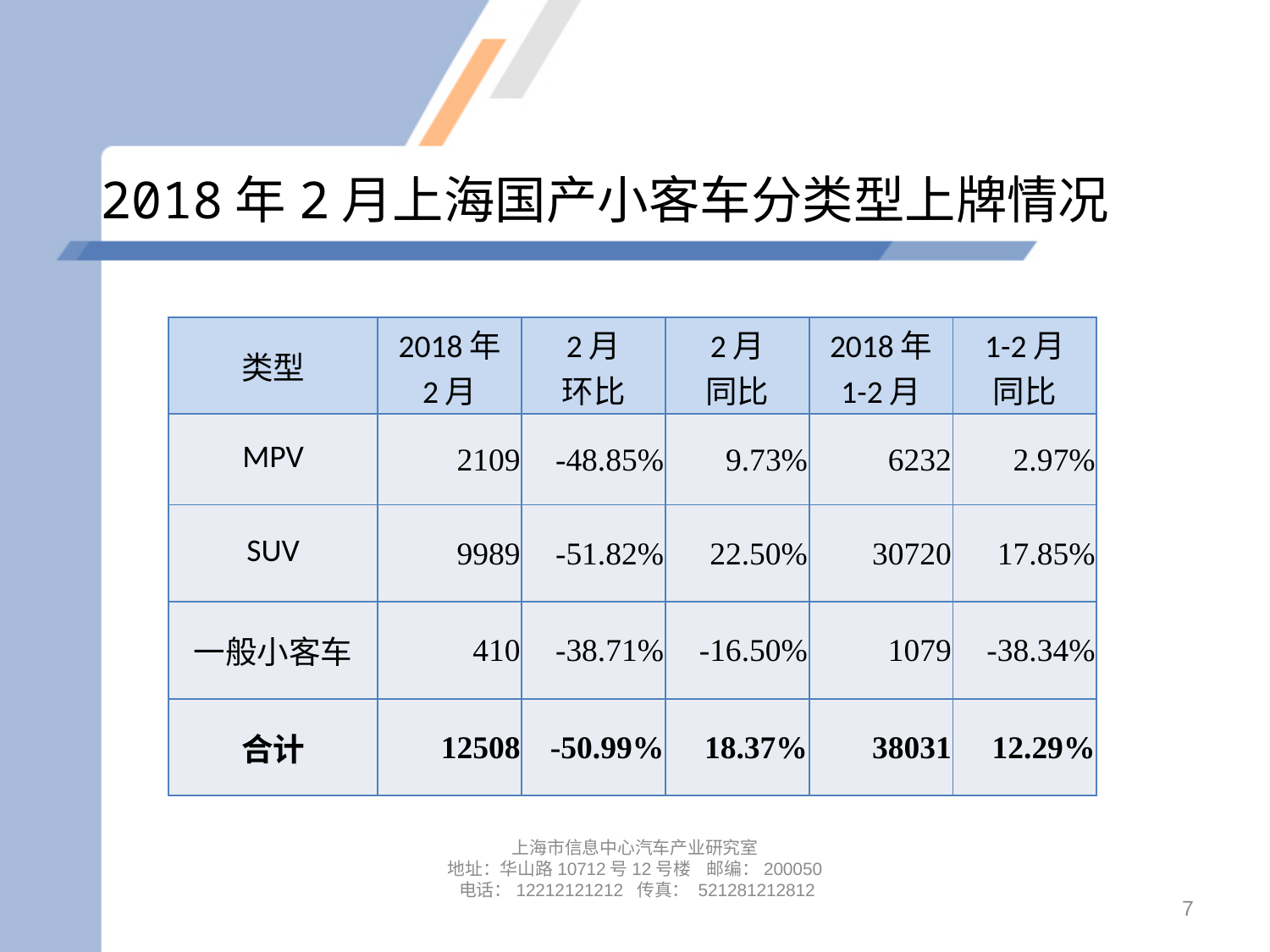

# 2018年2月上海国产小客车分类型上牌情况
| 类型 | 2018年 2月 | 2月 环比 | 2月 同比 | 2018年 1-2月 | 1-2月 同比 |
| --- | --- | --- | --- | --- | --- |
| MPV | 2109 | -48.85% | 9.73% | 6232 | 2.97% |
| SUV | 9989 | -51.82% | 22.50% | 30720 | 17.85% |
| 一般小客车 | 410 | -38.71% | -16.50% | 1079 | -38.34% |
| 合计 | 12508 | -50.99% | 18.37% | 38031 | 12.29% |
上海市信息中心汽车产业研究室
地址：华山路10712号12号楼    邮编：200050  电话：12212121212  传真： 521281212812

7